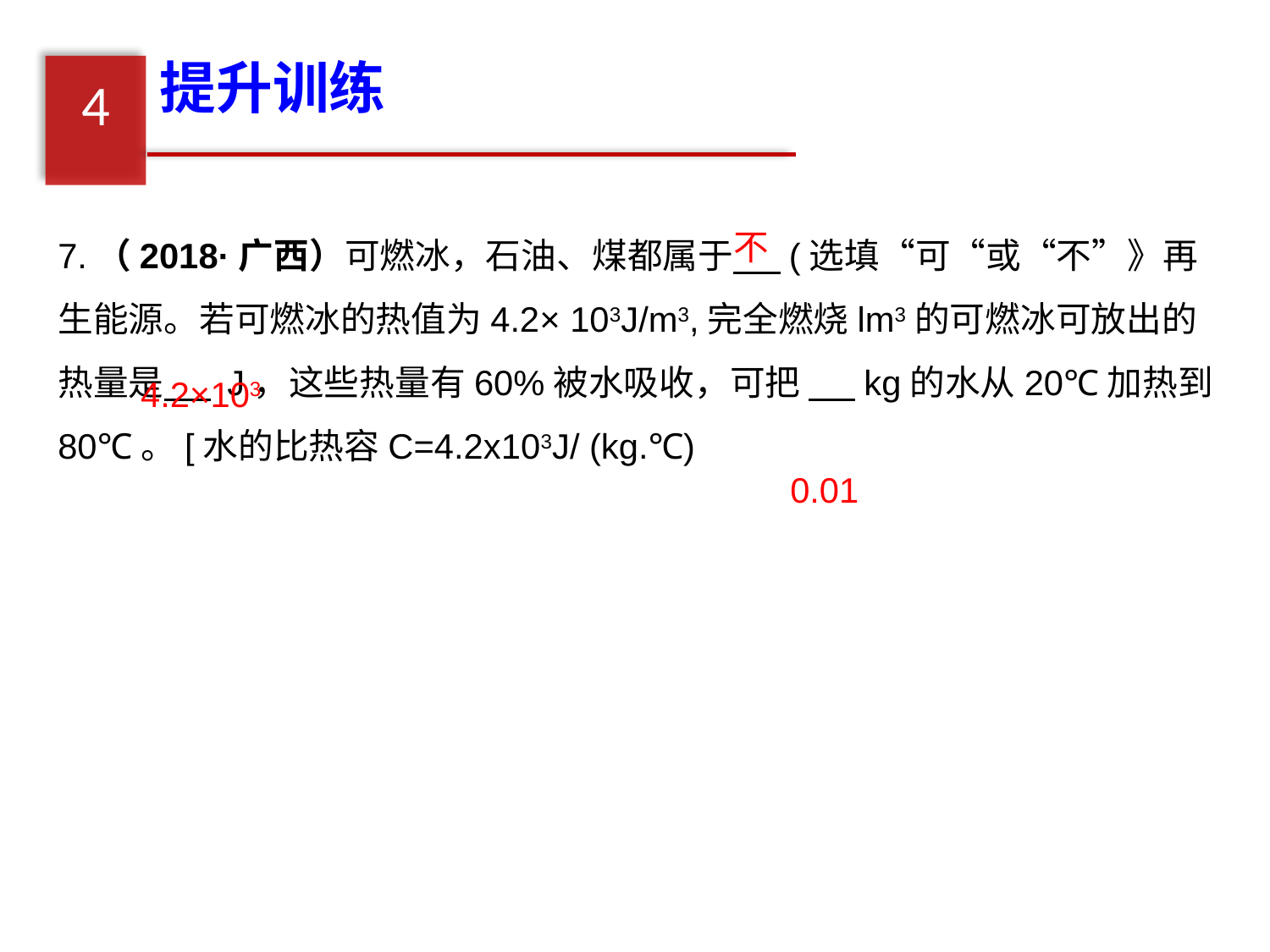

提升训练

4
7.（2018·广西）可燃冰，石油、煤都属于      (选填“可“或“不”》再生能源。若可燃冰的热值为4.2× 103J/m3,完全燃烧lm3的可燃冰可放出的热量是       J，这些热量有60%被水吸收，可把       kg的水从20℃加热到80℃。[水的比热容C=4.2x103J/ (kg.℃)
不
4.2×103
0.01